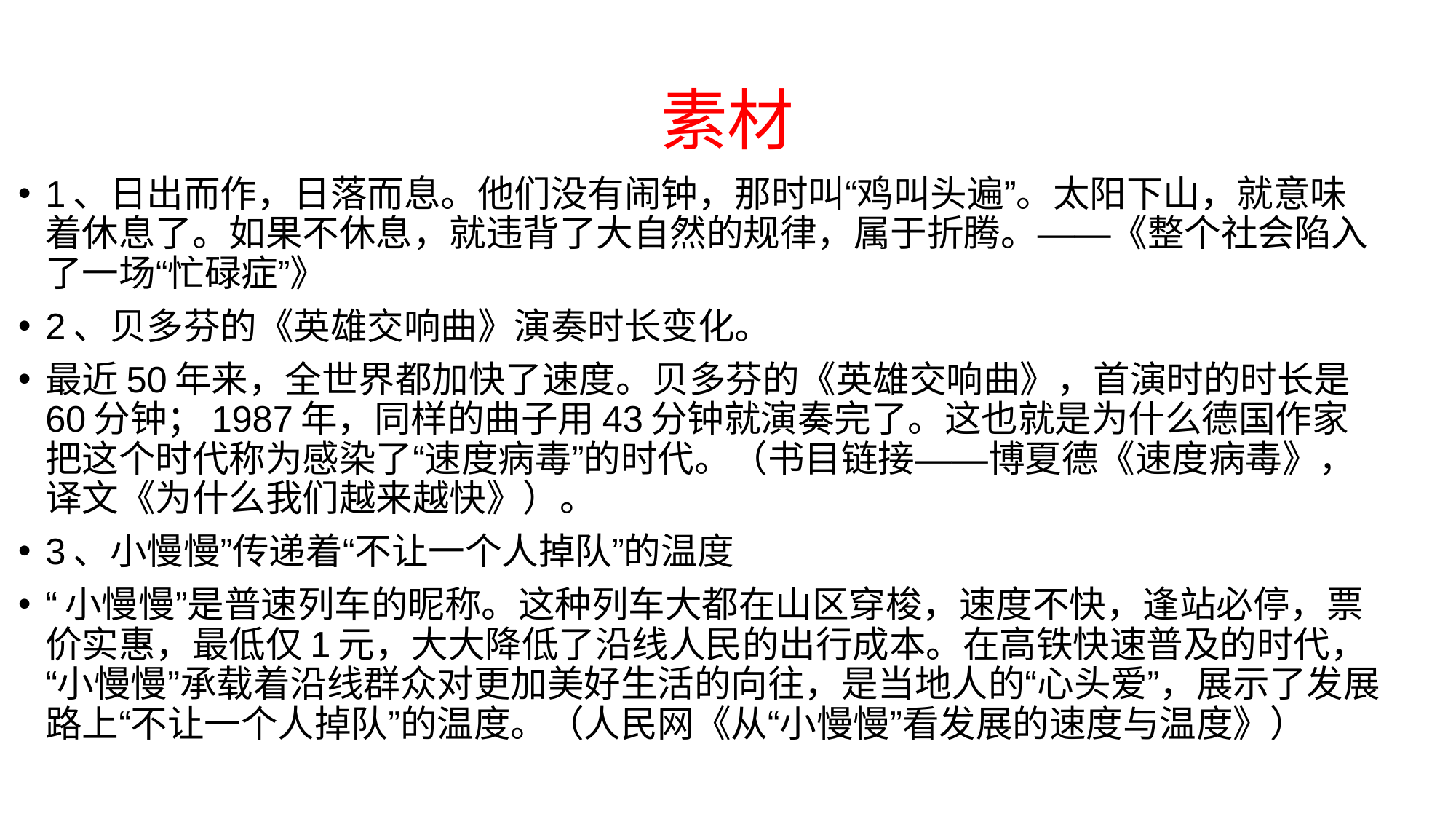

# 素材
1、日出而作，日落而息。他们没有闹钟，那时叫“鸡叫头遍”。太阳下山，就意味着休息了。如果不休息，就违背了大自然的规律，属于折腾。——《整个社会陷入了一场“忙碌症”》
2、贝多芬的《英雄交响曲》演奏时长变化。
最近50年来，全世界都加快了速度。贝多芬的《英雄交响曲》，首演时的时长是60分钟；1987年，同样的曲子用43分钟就演奏完了。这也就是为什么德国作家把这个时代称为感染了“速度病毒”的时代。（书目链接——博夏德《速度病毒》，译文《为什么我们越来越快》）。
3、小慢慢”传递着“不让一个人掉队”的温度
“小慢慢”是普速列车的昵称。这种列车大都在山区穿梭，速度不快，逢站必停，票价实惠，最低仅1元，大大降低了沿线人民的出行成本。在高铁快速普及的时代，“小慢慢”承载着沿线群众对更加美好生活的向往，是当地人的“心头爱”，展示了发展路上“不让一个人掉队”的温度。（人民网《从“小慢慢”看发展的速度与温度》）